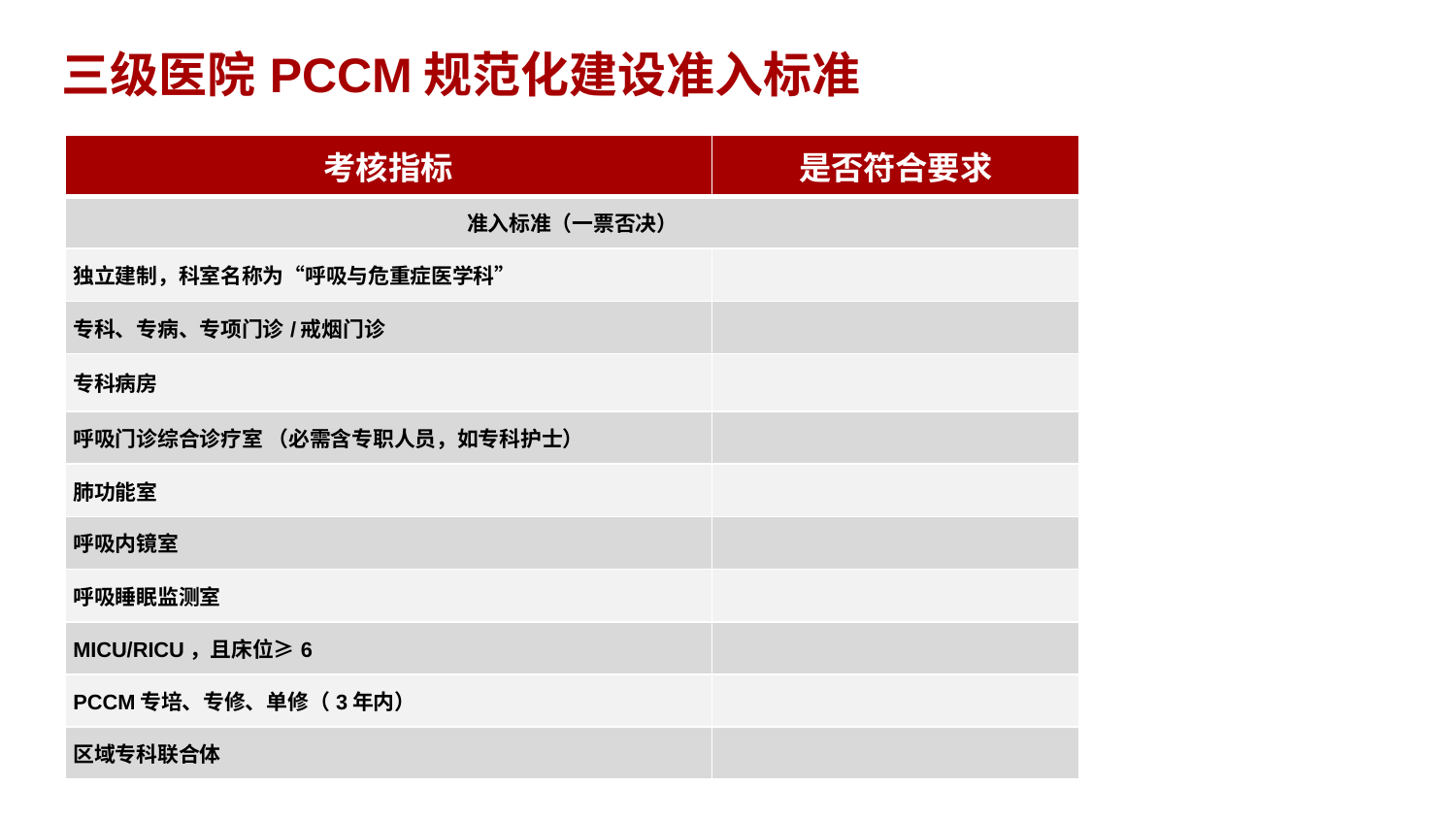

三级医院PCCM规范化建设准入标准
| 考核指标 | 是否符合要求 |
| --- | --- |
| 准入标准（一票否决） |  |
| 独立建制，科室名称为“呼吸与危重症医学科” |  |
| 专科、专病、专项门诊/戒烟门诊 |  |
| 专科病房 |  |
| 呼吸门诊综合诊疗室 （必需含专职人员，如专科护士） |  |
| 肺功能室 |  |
| 呼吸内镜室 |  |
| 呼吸睡眠监测室 |  |
| MICU/RICU，且床位≥6 |  |
| PCCM专培、专修、单修（3年内） |  |
| 区域专科联合体 |  |
9